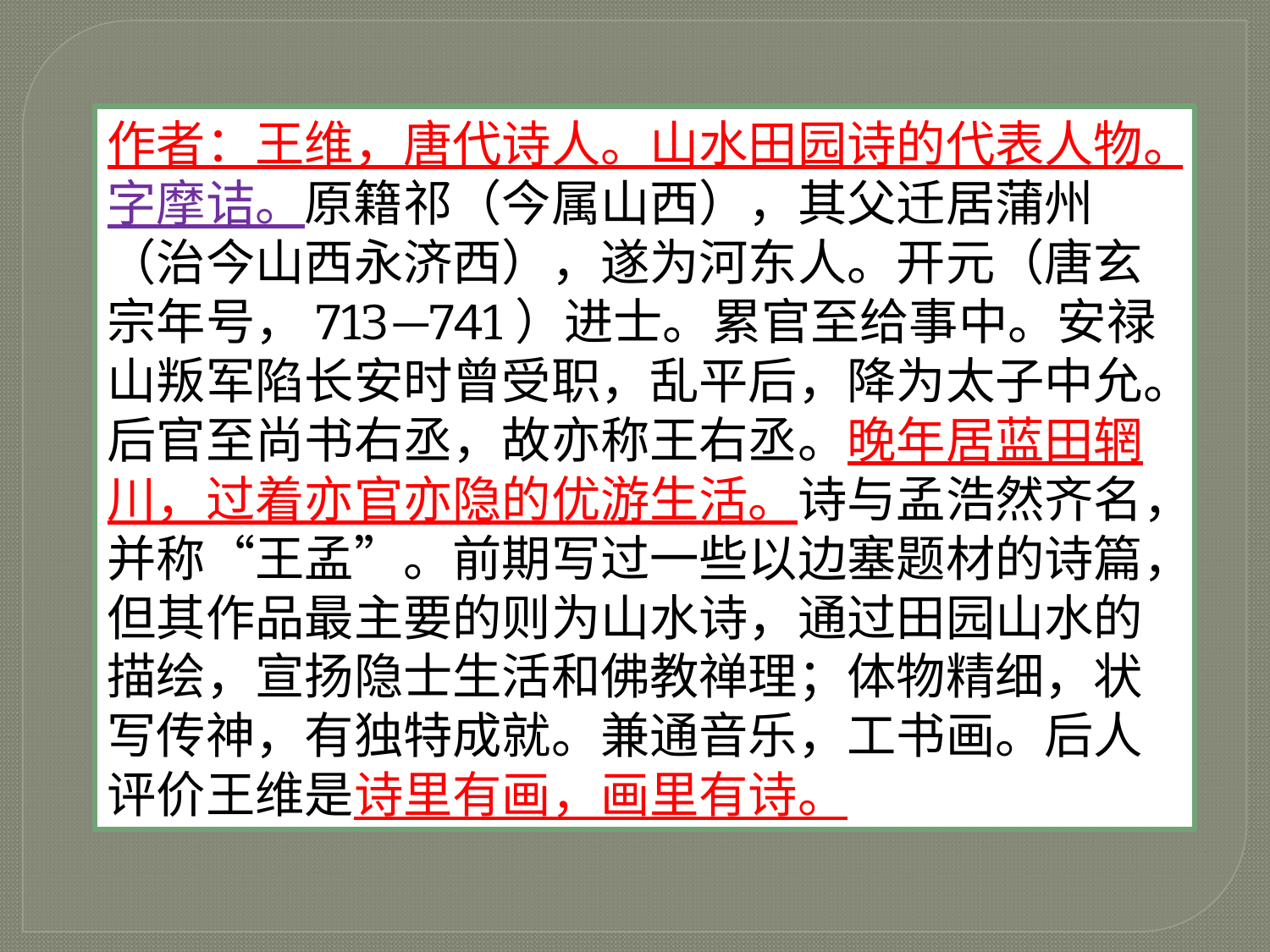

作者：王维，唐代诗人。山水田园诗的代表人物。字摩诘。原籍祁（今属山西），其父迁居蒲州（治今山西永济西），遂为河东人。开元（唐玄宗年号，713—741）进士。累官至给事中。安禄山叛军陷长安时曾受职，乱平后，降为太子中允。后官至尚书右丞，故亦称王右丞。晚年居蓝田辋川，过着亦官亦隐的优游生活。诗与孟浩然齐名，并称“王孟”。前期写过一些以边塞题材的诗篇，但其作品最主要的则为山水诗，通过田园山水的描绘，宣扬隐士生活和佛教禅理；体物精细，状写传神，有独特成就。兼通音乐，工书画。后人评价王维是诗里有画，画里有诗。